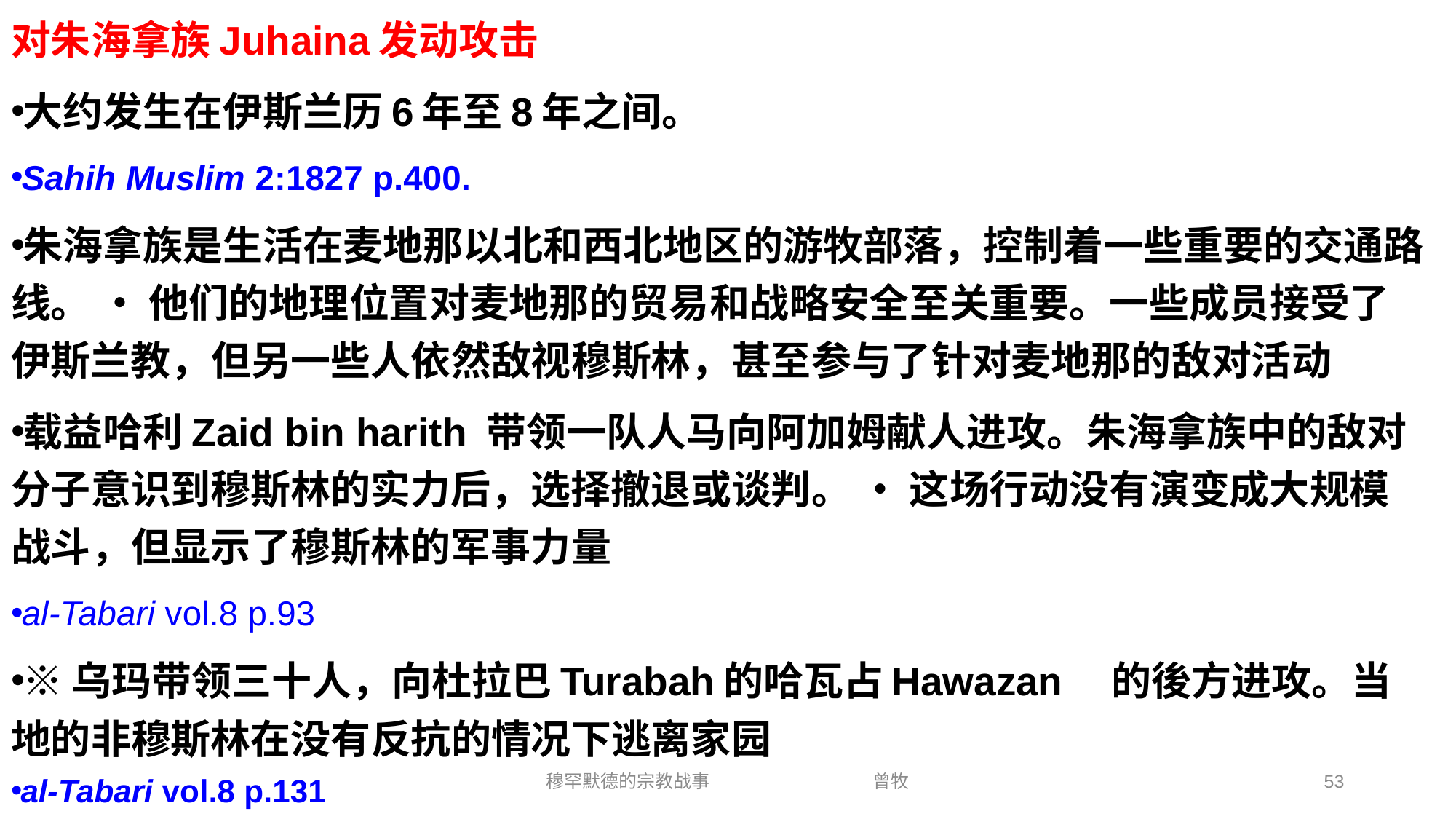

对朱海拿族Juhaina发动攻击
大约发生在伊斯兰历6年至8年之间。
Sahih Muslim 2:1827 p.400.
朱海拿族是生活在麦地那以北和西北地区的游牧部落，控制着一些重要的交通路线。 • 他们的地理位置对麦地那的贸易和战略安全至关重要。一些成员接受了伊斯兰教，但另一些人依然敌视穆斯林，甚至参与了针对麦地那的敌对活动
载益哈利Zaid bin harith 带领一队人马向阿加姆献人进攻。朱海拿族中的敌对分子意识到穆斯林的实力后，选择撤退或谈判。 • 这场行动没有演变成大规模战斗，但显示了穆斯林的军事力量
al-Tabari vol.8 p.93
※乌玛带领三十人，向杜拉巴Turabah的哈瓦占Hawazan　的後方进攻。当地的非穆斯林在没有反抗的情况下逃离家园
al-Tabari vol.8 p.131
穆罕默德的宗教战事                             曾牧
53